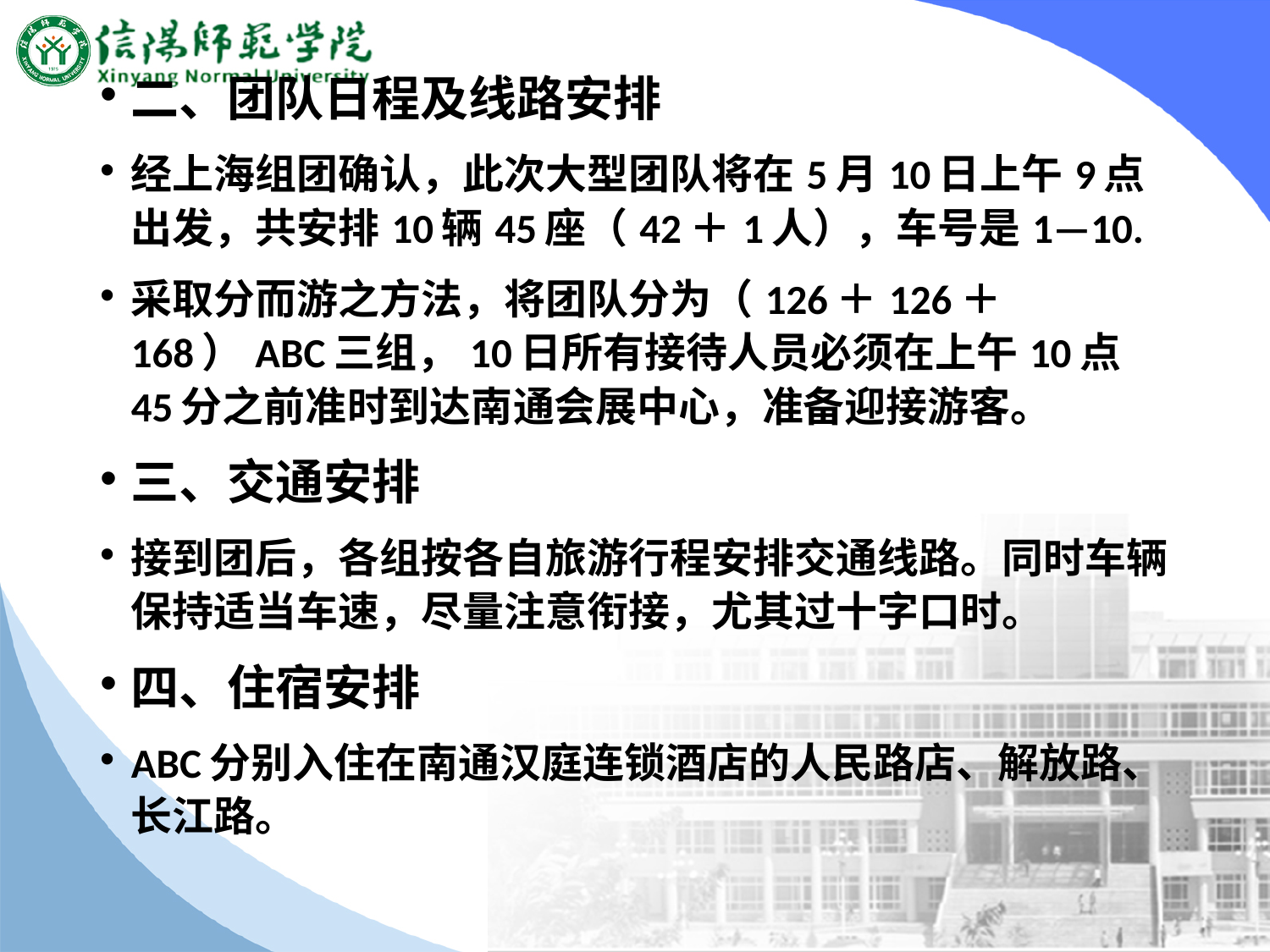

#
二、团队日程及线路安排
经上海组团确认，此次大型团队将在5月10日上午9点出发，共安排10辆45座（42＋1人），车号是1—10.
采取分而游之方法，将团队分为（126＋126＋168）ABC三组，10日所有接待人员必须在上午10点45分之前准时到达南通会展中心，准备迎接游客。
三、交通安排
接到团后，各组按各自旅游行程安排交通线路。同时车辆保持适当车速，尽量注意衔接，尤其过十字口时。
四、住宿安排
ABC分别入住在南通汉庭连锁酒店的人民路店、解放路、长江路。